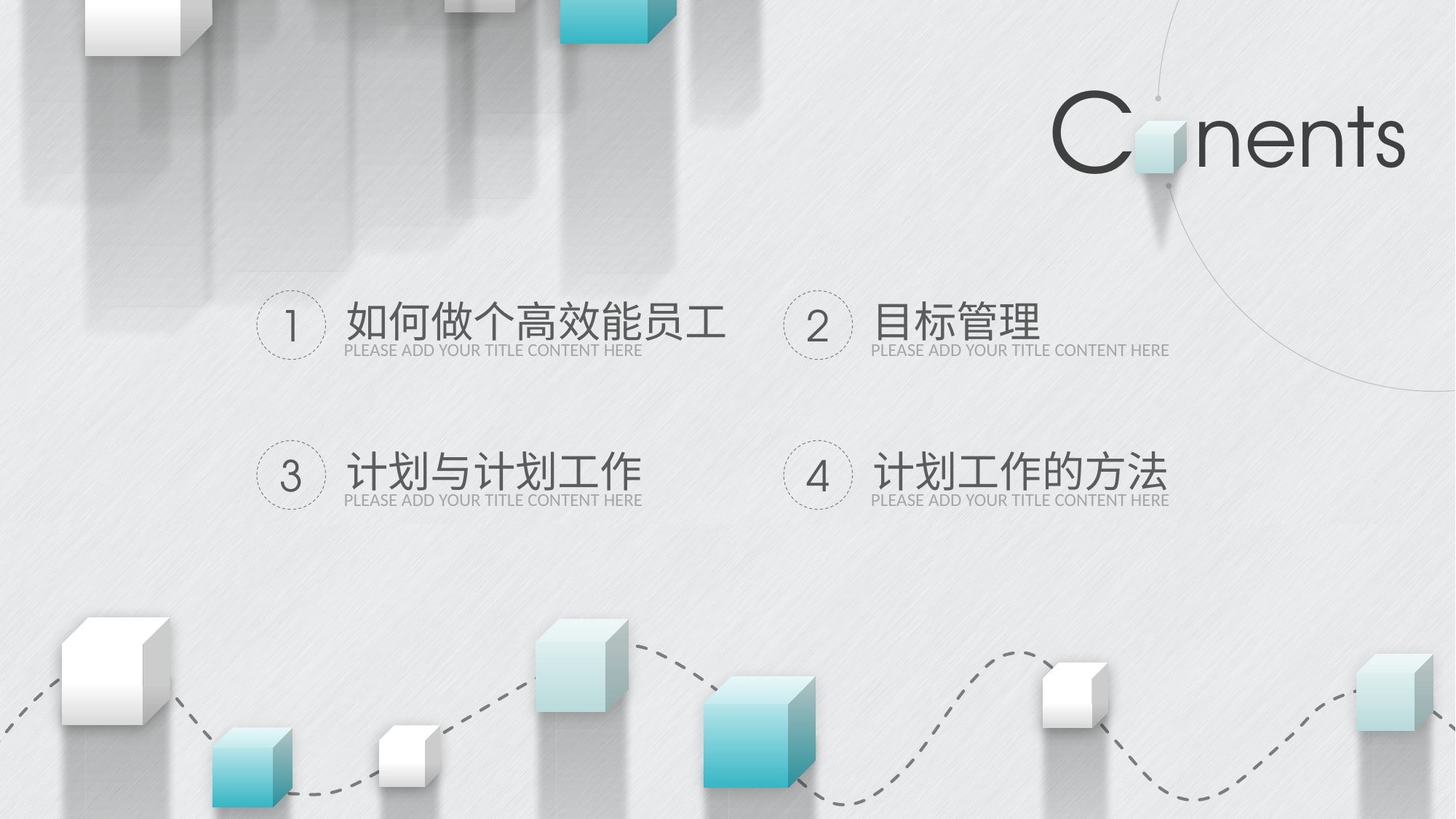

C
nents

如何做个高效能员工
目标管理
1
2
PLEASE ADD YOUR TITLE CONTENT HERE
PLEASE ADD YOUR TITLE CONTENT HERE
计划与计划工作
计划工作的方法
3
4
PLEASE ADD YOUR TITLE CONTENT HERE
PLEASE ADD YOUR TITLE CONTENT HERE